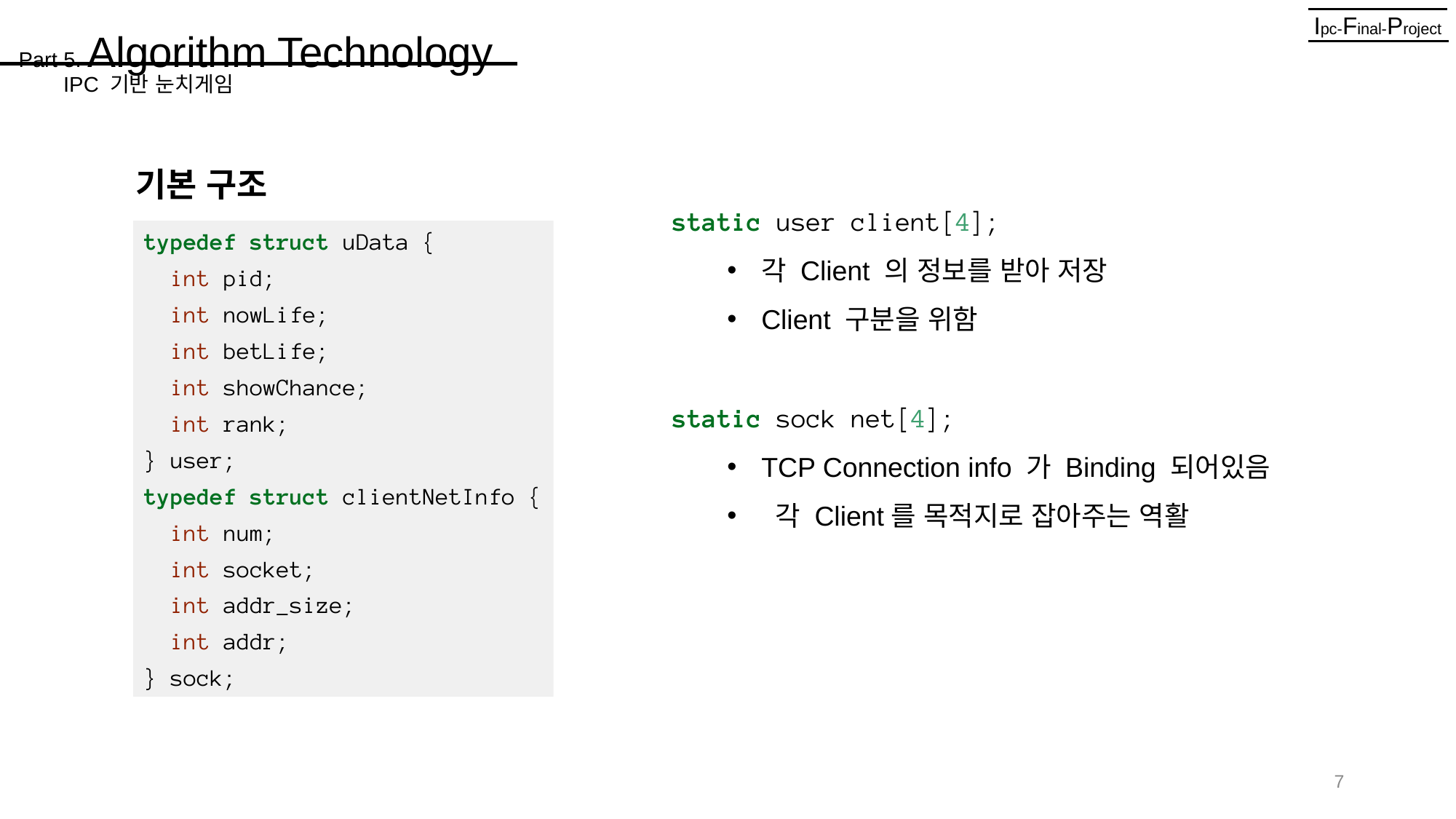

Part 5. Algorithm Technology
Ipc-Final-Project
IPC 기반 눈치게임
기본 구조

static user client[4];
각 Client 의 정보를 받아 저장
Client 구분을 위함

static sock net[4];
TCP Connection info 가 Binding 되어있음
 각 Client를 목적지로 잡아주는 역활
typedef struct uData {
  int pid;
  int nowLife;
  int betLife;
  int showChance;
  int rank;
} user;
typedef struct clientNetInfo {
  int num;
  int socket;
  int addr_size;
  int addr;
} sock;
7